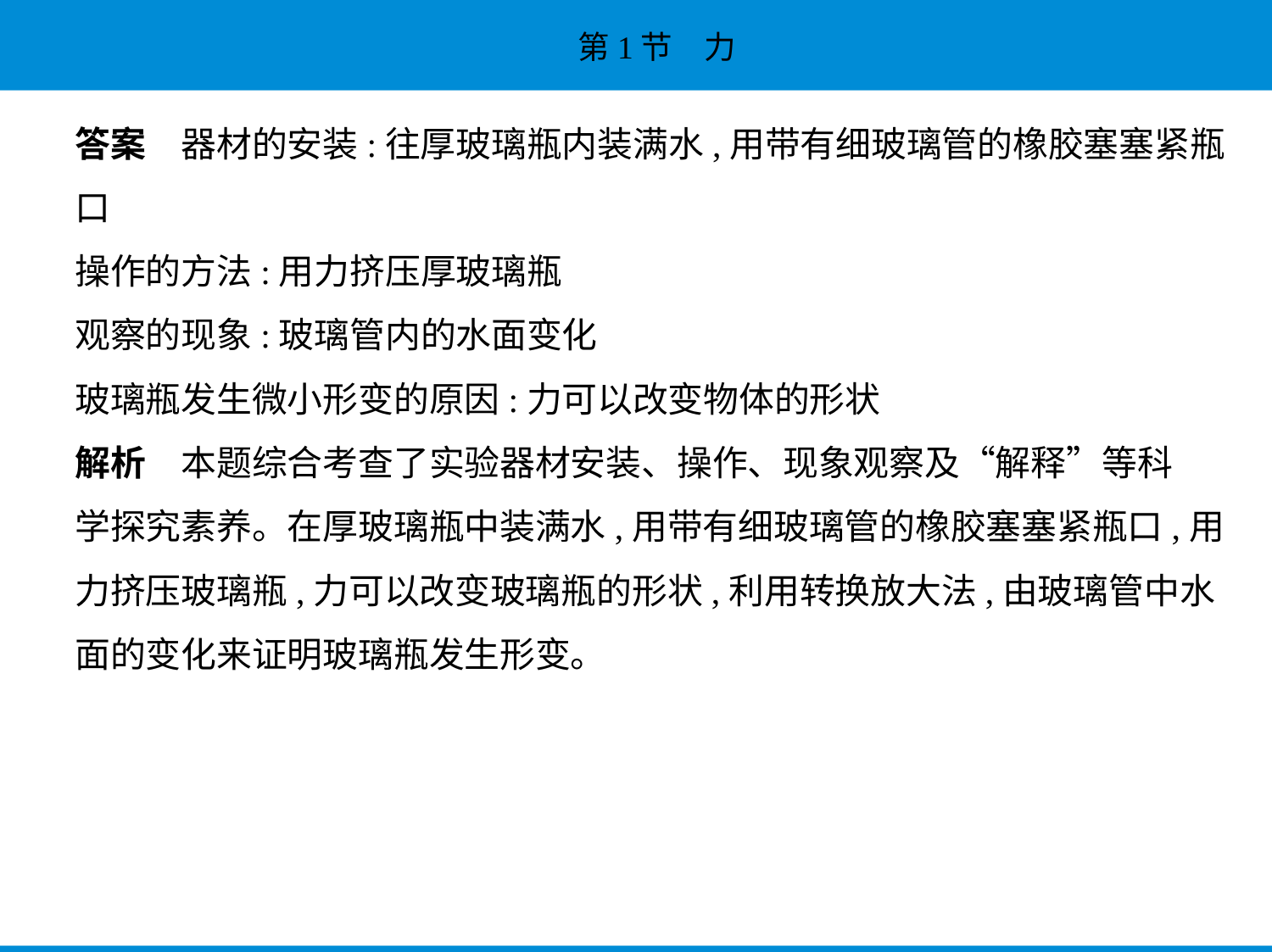

答案　器材的安装:往厚玻璃瓶内装满水,用带有细玻璃管的橡胶塞塞紧瓶
口
操作的方法:用力挤压厚玻璃瓶
观察的现象:玻璃管内的水面变化
玻璃瓶发生微小形变的原因:力可以改变物体的形状
解析　本题综合考查了实验器材安装、操作、现象观察及“解释”等科
学探究素养。在厚玻璃瓶中装满水,用带有细玻璃管的橡胶塞塞紧瓶口,用
力挤压玻璃瓶,力可以改变玻璃瓶的形状,利用转换放大法,由玻璃管中水
面的变化来证明玻璃瓶发生形变。